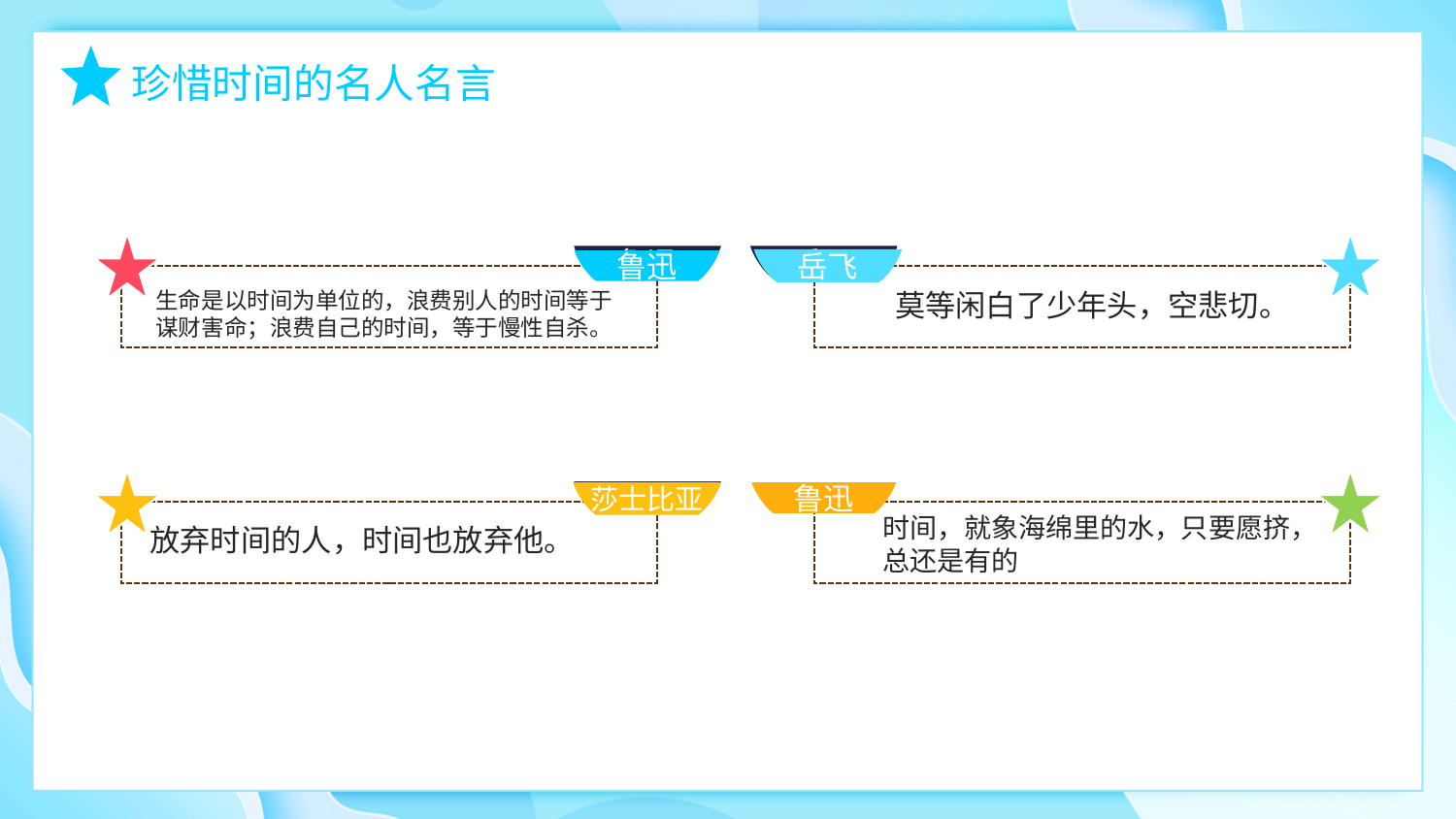

岳飞

莫等闲白了少年头，空悲切。
岳飞

鲁迅

生命是以时间为单位的，浪费别人的时间等于谋财害命；浪费自己的时间，等于慢性自杀。

鲁迅

鲁迅

时间，就象海绵里的水，只要愿挤，
总还是有的

莎士比亚

放弃时间的人，时间也放弃他。
莎士比亚